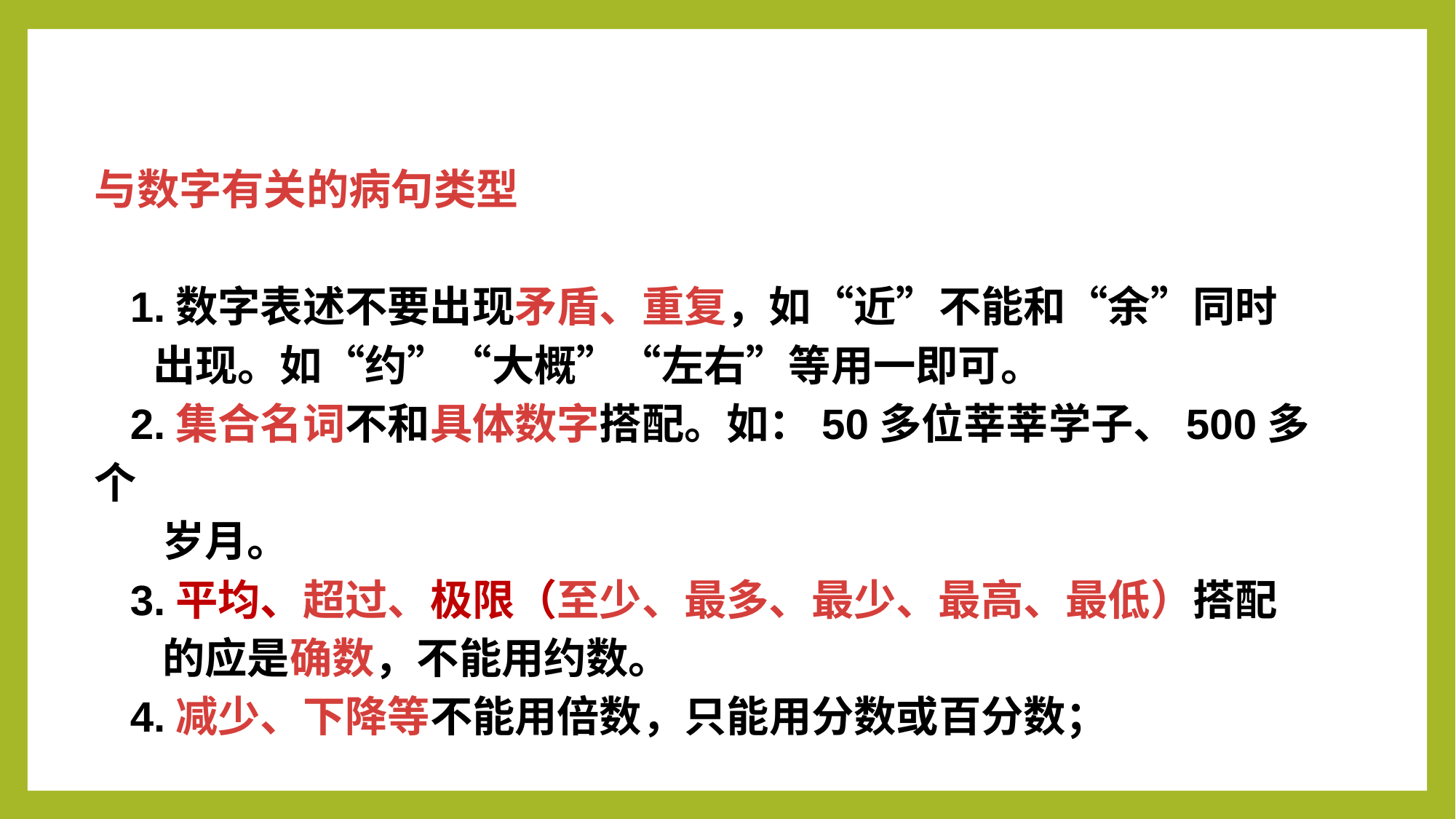

与数字有关的病句类型

   1.数字表述不要出现矛盾、重复，如“近”不能和“余”同时
     出现。如“约”“大概”“左右”等用一即可。
   2.集合名词不和具体数字搭配。如：50多位莘莘学子、500多个
      岁月。
   3.平均、超过、极限（至少、最多、最少、最高、最低）搭配
      的应是确数，不能用约数。
   4.减少、下降等不能用倍数，只能用分数或百分数；